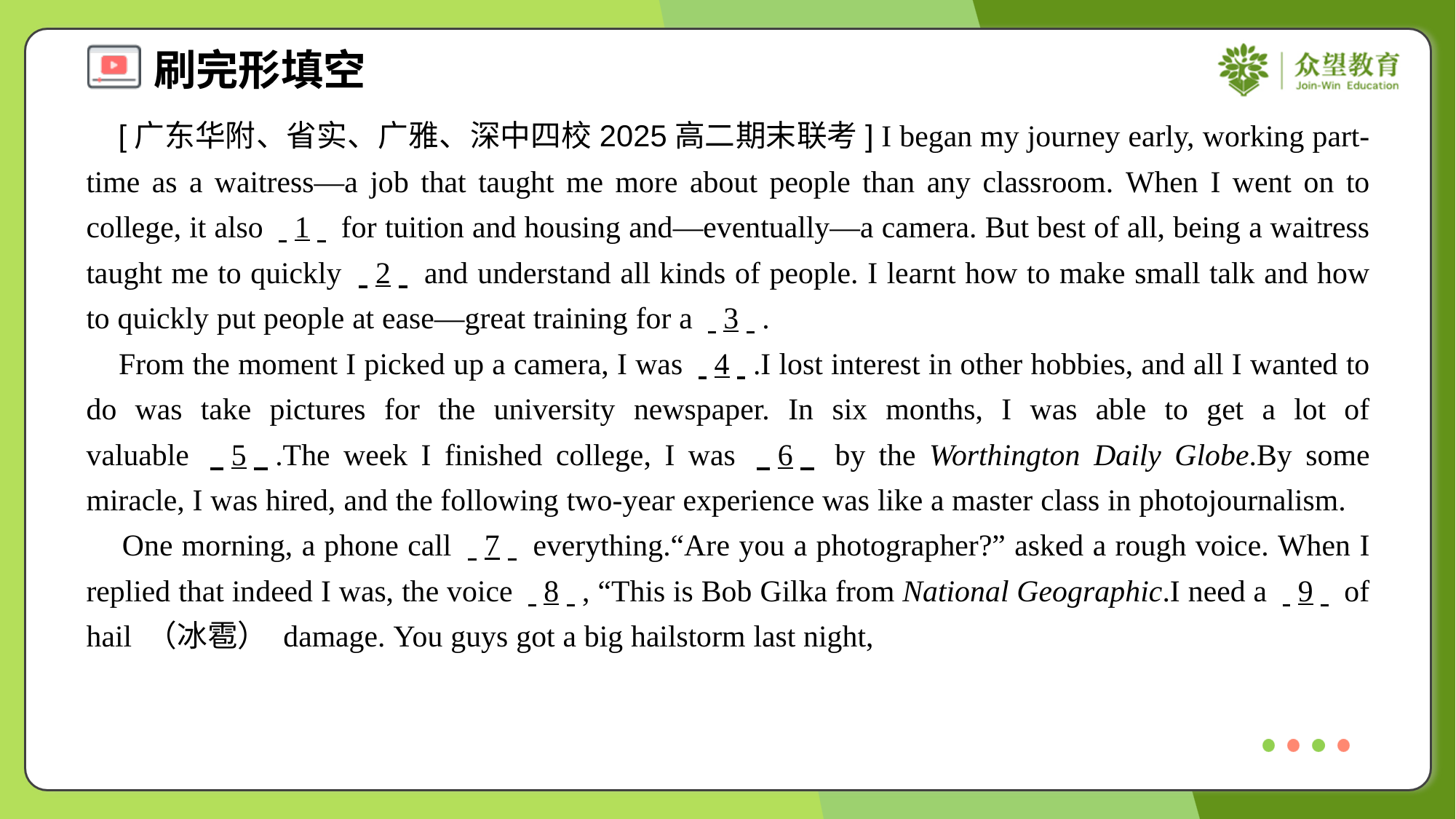

[广东华附、省实、广雅、深中四校2025高二期末联考] I began my journey early, working part-time as a waitress—a job that taught me more about people than any classroom. When I went on to college, it also . .1. . for tuition and housing and—eventually—a camera. But best of all, being a waitress taught me to quickly . .2. . and understand all kinds of people. I learnt how to make small talk and how to quickly put people at ease—great training for a . .3. ..
    From the moment I picked up a camera, I was . .4. ..I lost interest in other hobbies, and all I wanted to do was take pictures for the university newspaper. In six months, I was able to get a lot of valuable . .5. ..The week I finished college, I was . .6. . by the Worthington Daily Globe.By some miracle, I was hired, and the following two-year experience was like a master class in photojournalism.
    One morning, a phone call . .7. . everything.“Are you a photographer?” asked a rough voice. When I replied that indeed I was, the voice . .8. ., “This is Bob Gilka from National Geographic.I need a . .9. . of hail （冰雹） damage. You guys got a big hailstorm last night,